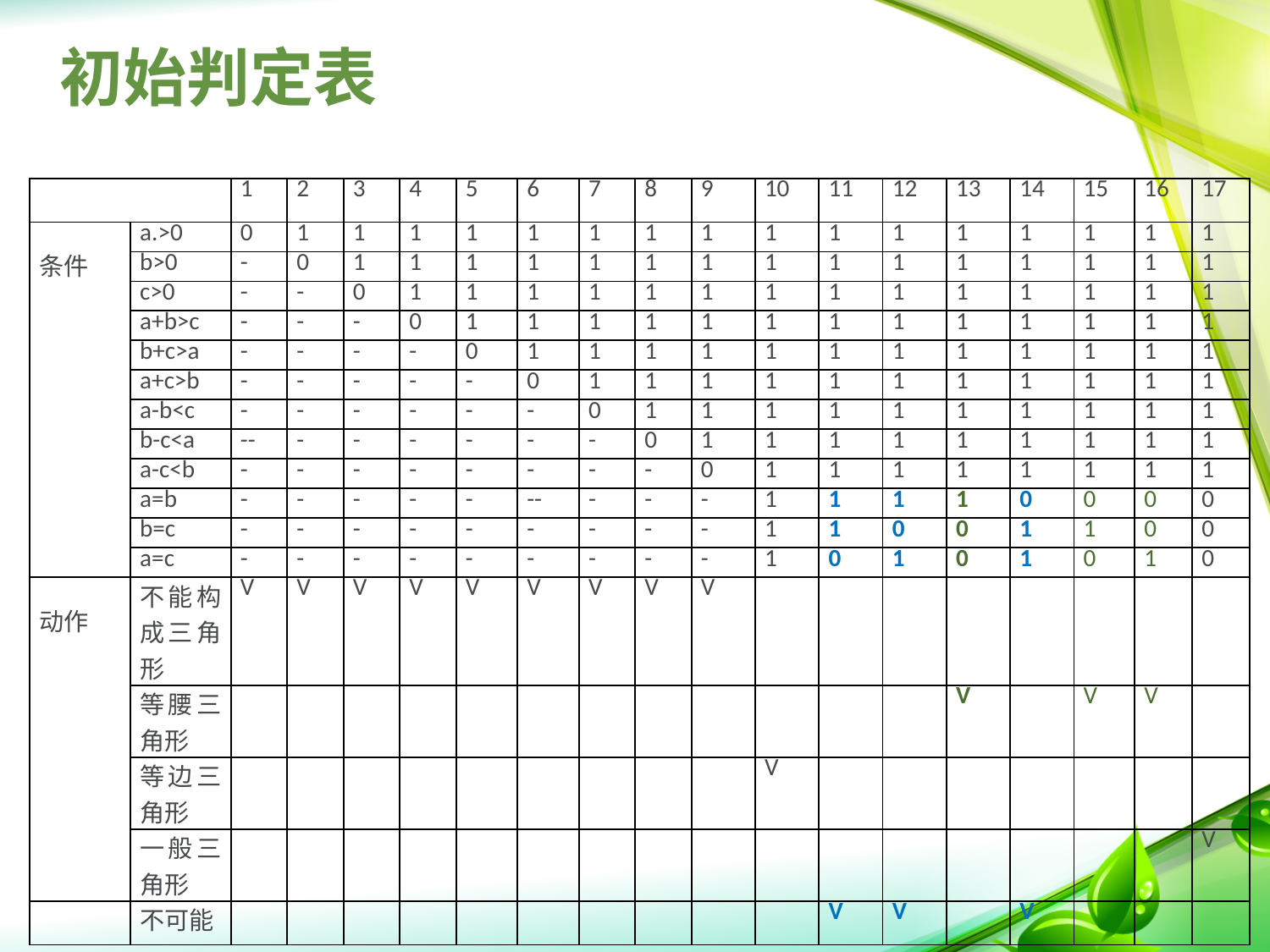

# 初始判定表
|  |  | 1 | 2 | 3 | 4 | 5 | 6 | 7 | 8 | 9 | 10 | 11 | 12 | 13 | 14 | 15 | 16 | 17 |
| --- | --- | --- | --- | --- | --- | --- | --- | --- | --- | --- | --- | --- | --- | --- | --- | --- | --- | --- |
| 条件 | a.>0 | 0 | 1 | 1 | 1 | 1 | 1 | 1 | 1 | 1 | 1 | 1 | 1 | 1 | 1 | 1 | 1 | 1 |
|  | b>0 | - | 0 | 1 | 1 | 1 | 1 | 1 | 1 | 1 | 1 | 1 | 1 | 1 | 1 | 1 | 1 | 1 |
|  | c>0 | - | - | 0 | 1 | 1 | 1 | 1 | 1 | 1 | 1 | 1 | 1 | 1 | 1 | 1 | 1 | 1 |
|  | a+b>c | - | - | - | 0 | 1 | 1 | 1 | 1 | 1 | 1 | 1 | 1 | 1 | 1 | 1 | 1 | 1 |
|  | b+c>a | - | - | - | - | 0 | 1 | 1 | 1 | 1 | 1 | 1 | 1 | 1 | 1 | 1 | 1 | 1 |
|  | a+c>b | - | - | - | - | - | 0 | 1 | 1 | 1 | 1 | 1 | 1 | 1 | 1 | 1 | 1 | 1 |
|  | a-b<c | - | - | - | - | - | - | 0 | 1 | 1 | 1 | 1 | 1 | 1 | 1 | 1 | 1 | 1 |
|  | b-c<a | -- | - | - | - | - | - | - | 0 | 1 | 1 | 1 | 1 | 1 | 1 | 1 | 1 | 1 |
|  | a-c<b | - | - | - | - | - | - | - | - | 0 | 1 | 1 | 1 | 1 | 1 | 1 | 1 | 1 |
|  | a=b | - | - | - | - | - | -- | - | - | - | 1 | 1 | 1 | 1 | 0 | 0 | 0 | 0 |
|  | b=c | - | - | - | - | - | - | - | - | - | 1 | 1 | 0 | 0 | 1 | 1 | 0 | 0 |
|  | a=c | - | - | - | - | - | - | - | - | - | 1 | 0 | 1 | 0 | 1 | 0 | 1 | 0 |
| 动作 | 不能构成三角形 | V | V | V | V | V | V | V | V | V |  |  |  |  |  |  |  |  |
|  | 等腰三角形 |  |  |  |  |  |  |  |  |  |  |  |  | V |  | V | V |  |
|  | 等边三角形 |  |  |  |  |  |  |  |  |  | V |  |  |  |  |  |  |  |
|  | 一般三角形 |  |  |  |  |  |  |  |  |  |  |  |  |  |  |  |  | V |
|  | 不可能 |  |  |  |  |  |  |  |  |  |  | V | V |  | V |  |  |  |